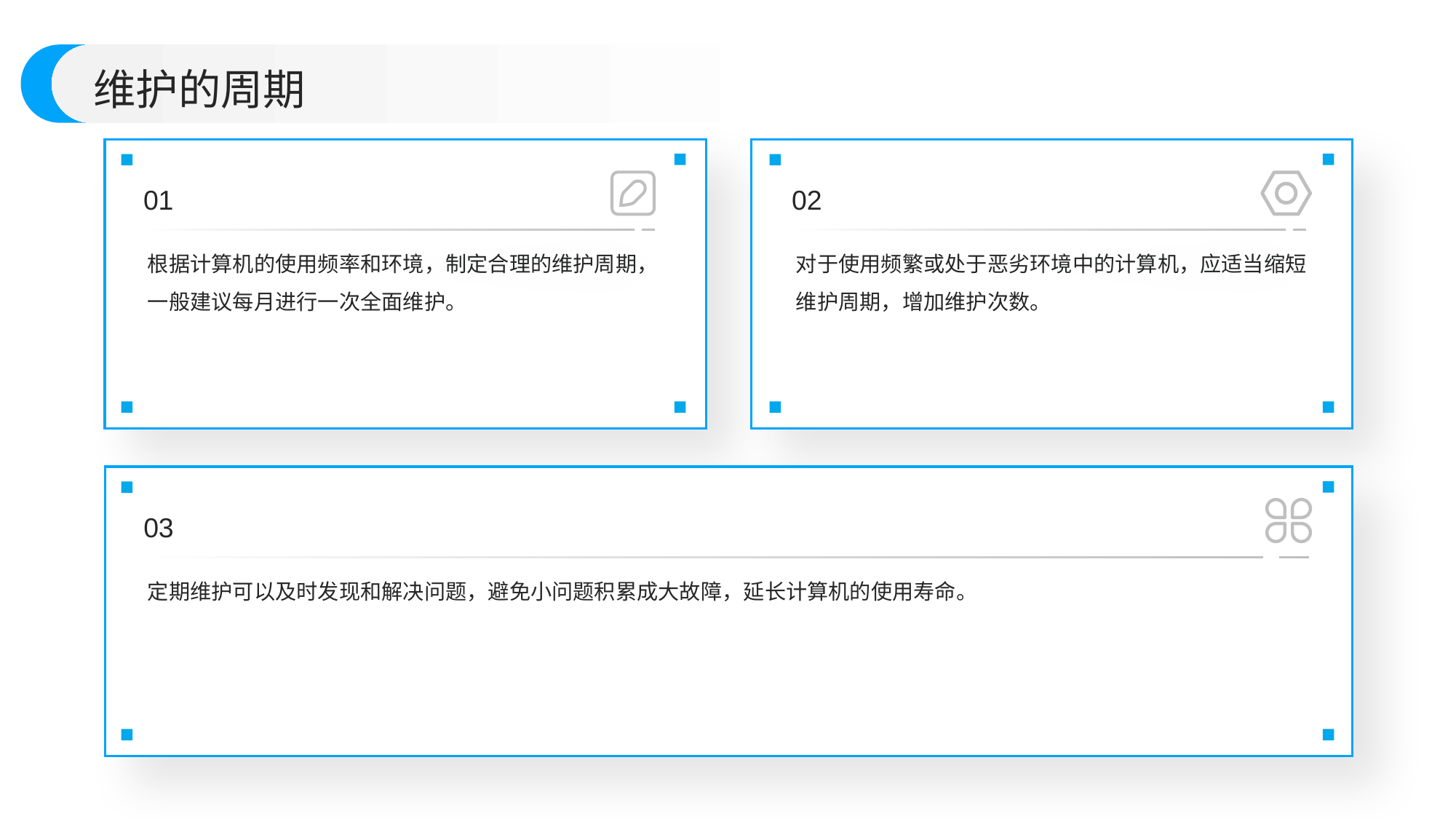

维护的周期

01
02

根据计算机的使用频率和环境，制定合理的维护周期，一般建议每月进行一次全面维护。
对于使用频繁或处于恶劣环境中的计算机，应适当缩短维护周期，增加维护次数。

03

定期维护可以及时发现和解决问题，避免小问题积累成大故障，延长计算机的使用寿命。